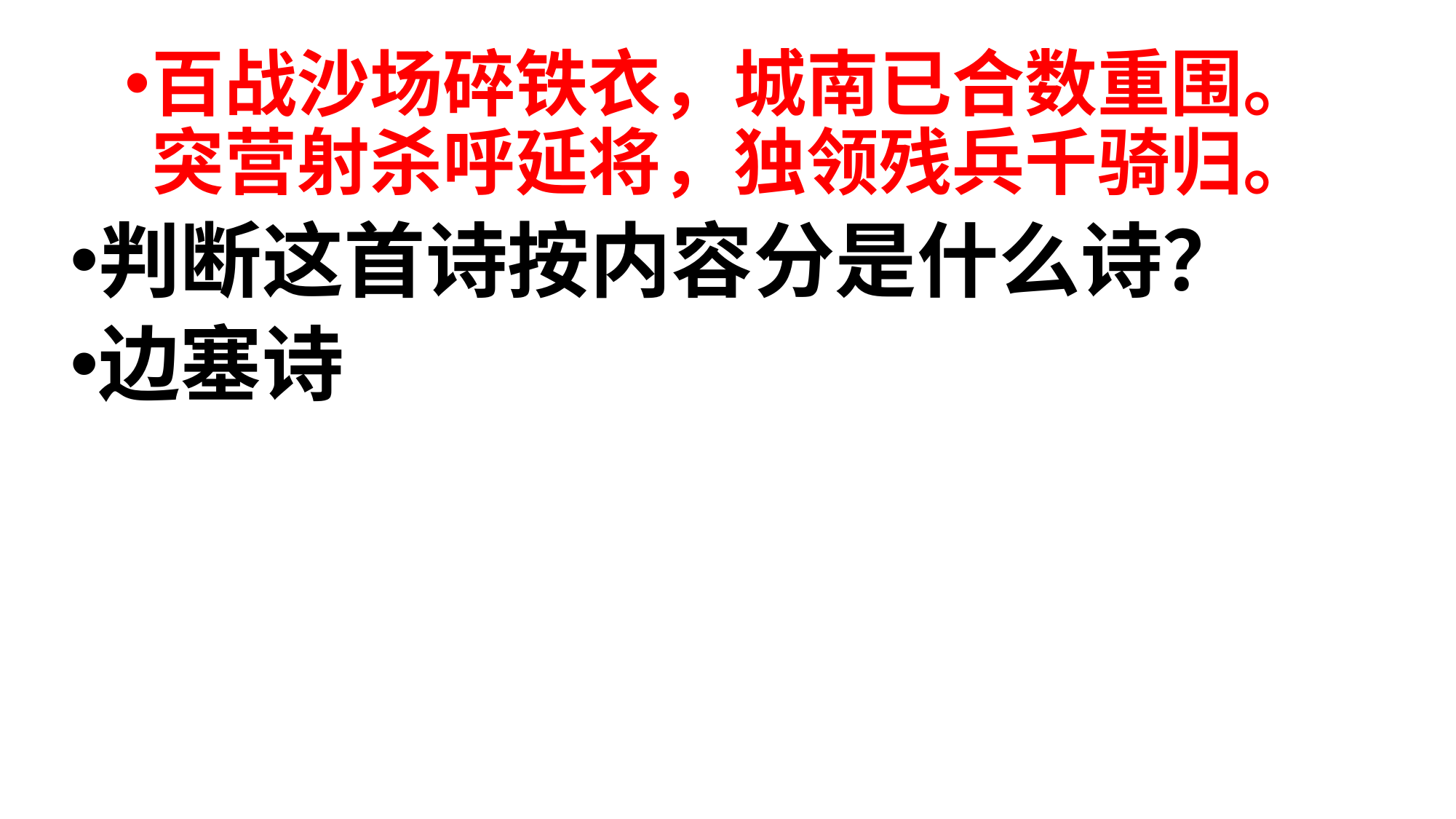

百战沙场碎铁衣，城南已合数重围。突营射杀呼延将，独领残兵千骑归。
判断这首诗按内容分是什么诗？
边塞诗